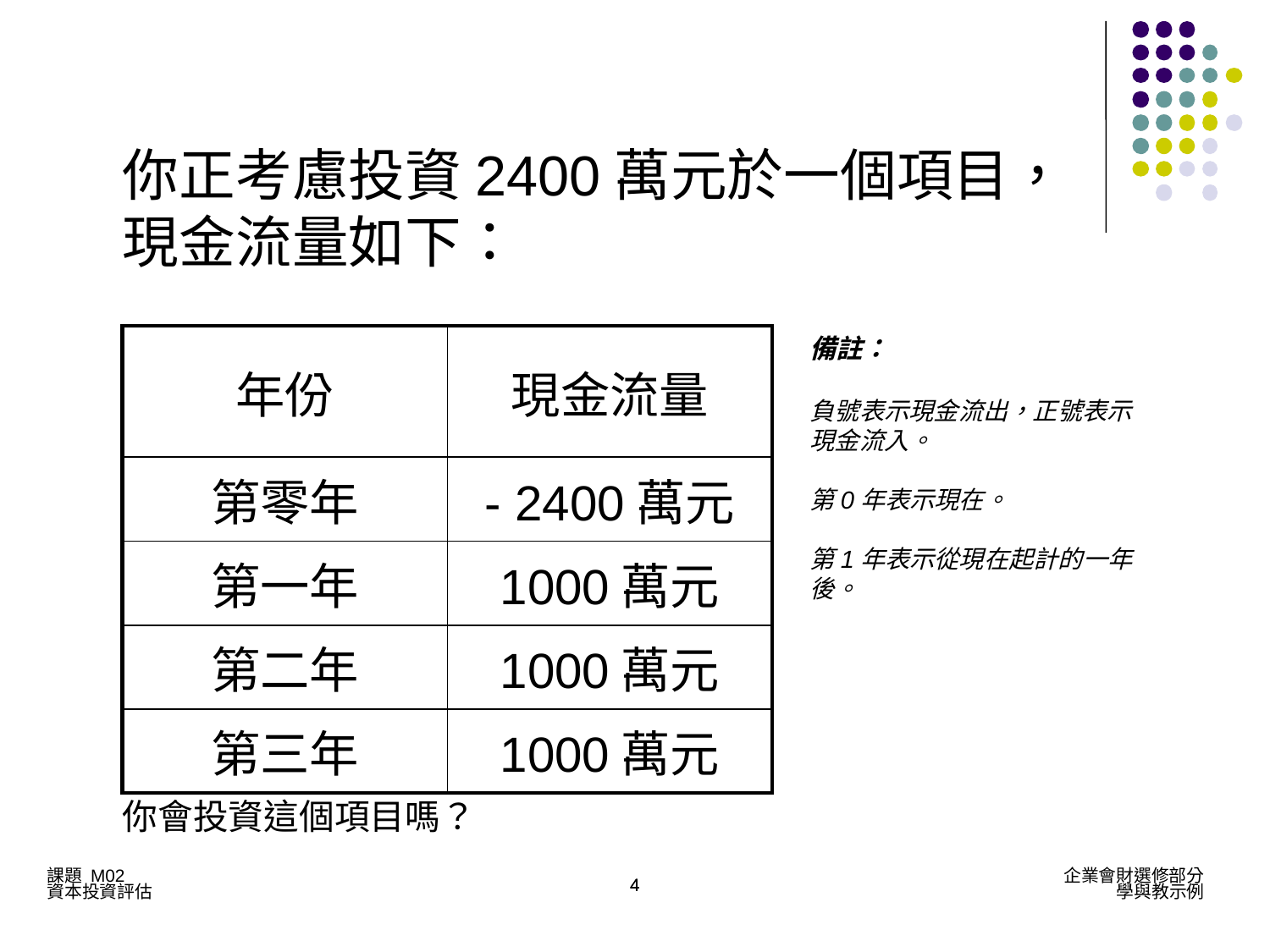

你正考慮投資2400萬元於一個項目，現金流量如下：
| 年份 | 現金流量 |
| --- | --- |
| 第零年 | - 2400萬元 |
| 第一年 | 1000萬元 |
| 第二年 | 1000萬元 |
| 第三年 | 1000萬元 |
備註：

負號表示現金流出，正號表示現金流入。

第0年表示現在。

第1年表示從現在起計的一年後。

你會投資這個項目嗎？
4
4